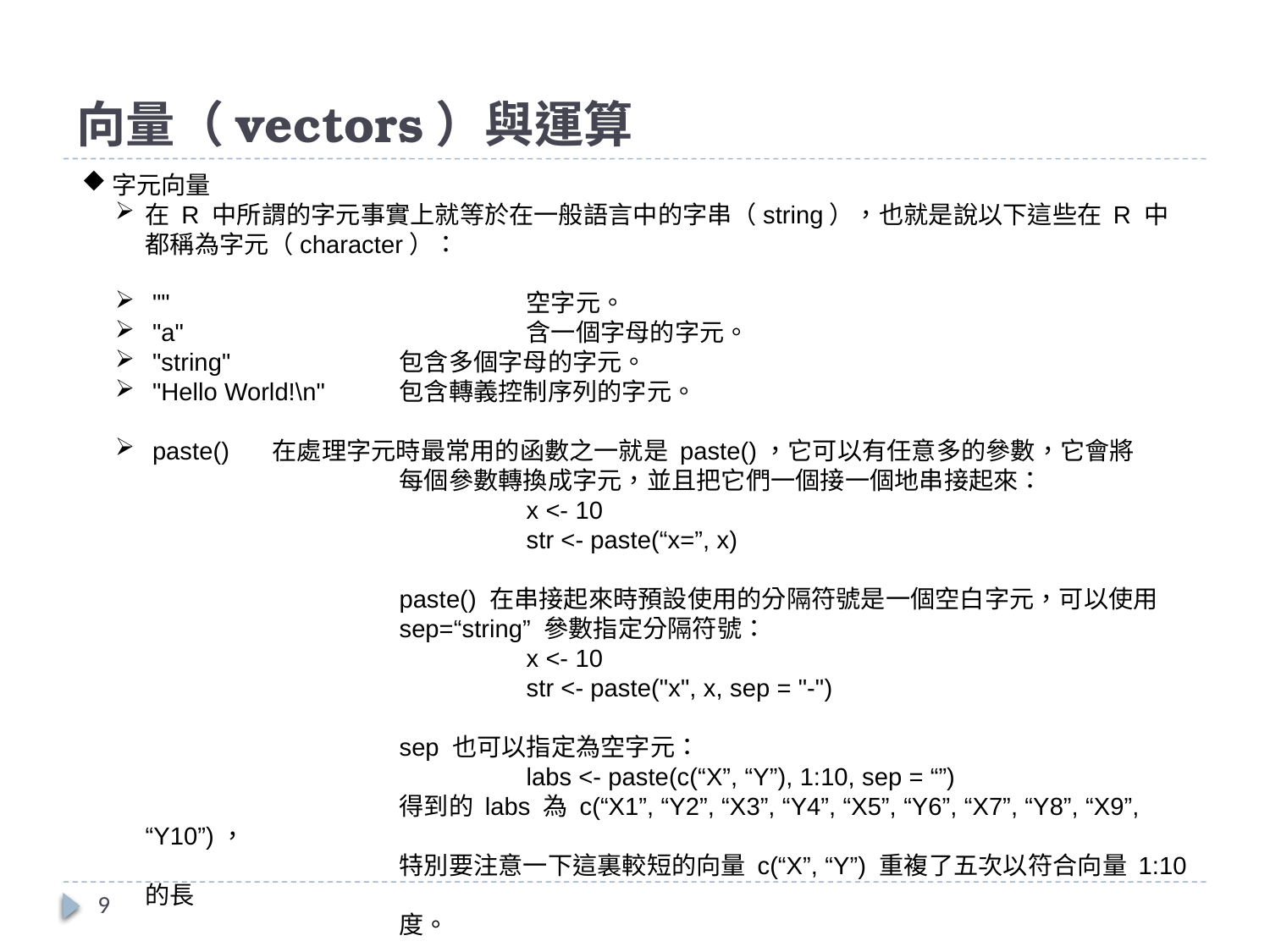

# 向量（vectors）與運算
字元向量
在 R 中所謂的字元事實上就等於在一般語言中的字串（string），也就是說以下這些在 R 中都稱為字元（character）：

 ""			空字元。
 "a"			含一個字母的字元。
 "string"		包含多個字母的字元。
 "Hello World!\n"	包含轉義控制序列的字元。

 paste()	在處理字元時最常用的函數之一就是 paste()，它可以有任意多的參數，它會將
		每個參數轉換成字元，並且把它們一個接一個地串接起來：
			x <- 10
			str <- paste(“x=”, x)
		paste() 在串接起來時預設使用的分隔符號是一個空白字元，可以使用
		sep=“string” 參數指定分隔符號：
			x <- 10
			str <- paste("x", x, sep = "-")
		sep 也可以指定為空字元：
			labs <- paste(c(“X”, “Y”), 1:10, sep = “”)
		得到的 labs 為 c(“X1”, “Y2”, “X3”, “Y4”, “X5”, “Y6”, “X7”, “Y8”, “X9”, “Y10”)，
		特別要注意一下這裏較短的向量 c(“X”, “Y”) 重複了五次以符合向量 1:10 的長
		度。
9